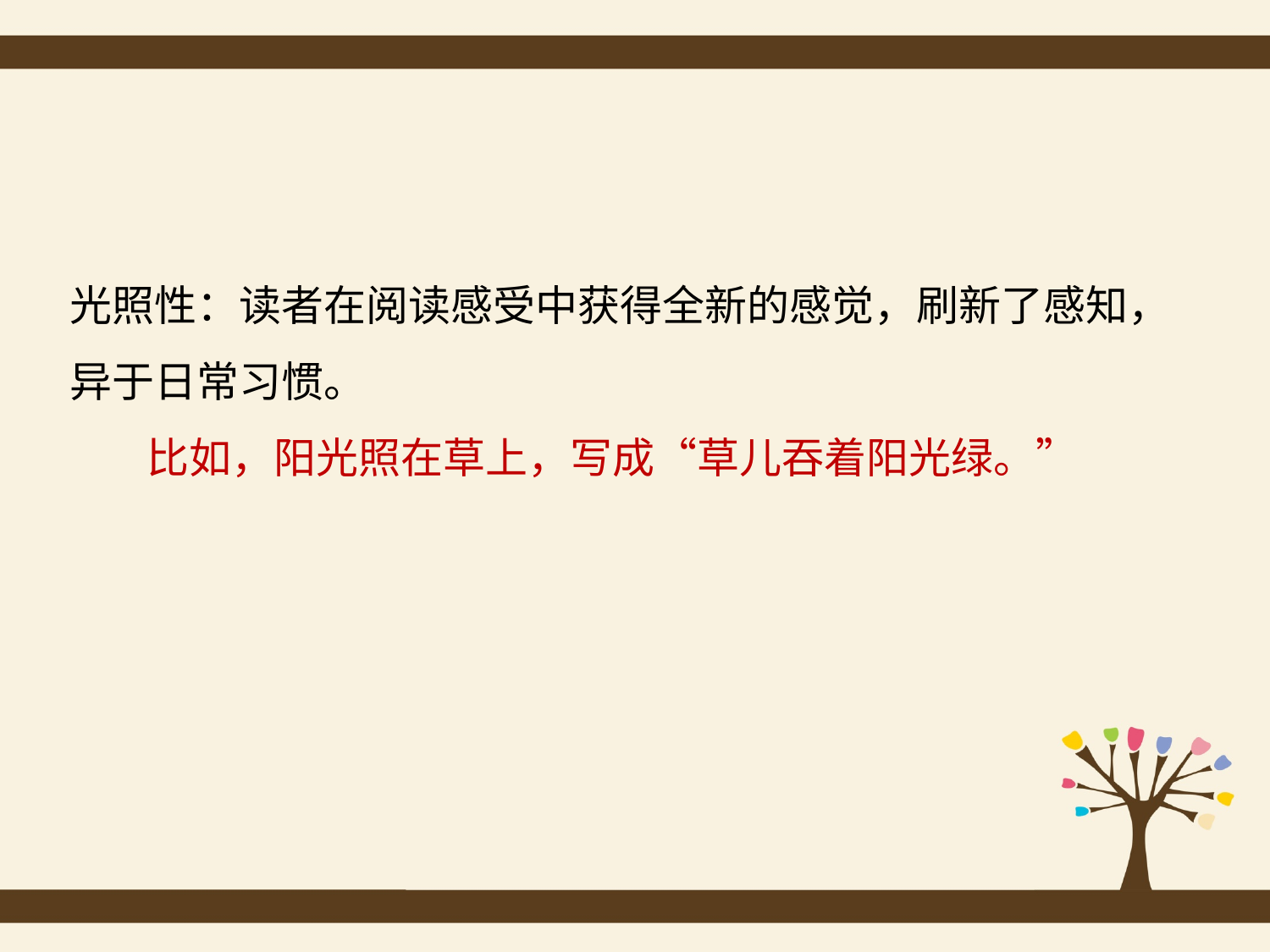

光照性：读者在阅读感受中获得全新的感觉，刷新了感知，异于日常习惯。
       比如，阳光照在草上，写成“草儿吞着阳光绿。”